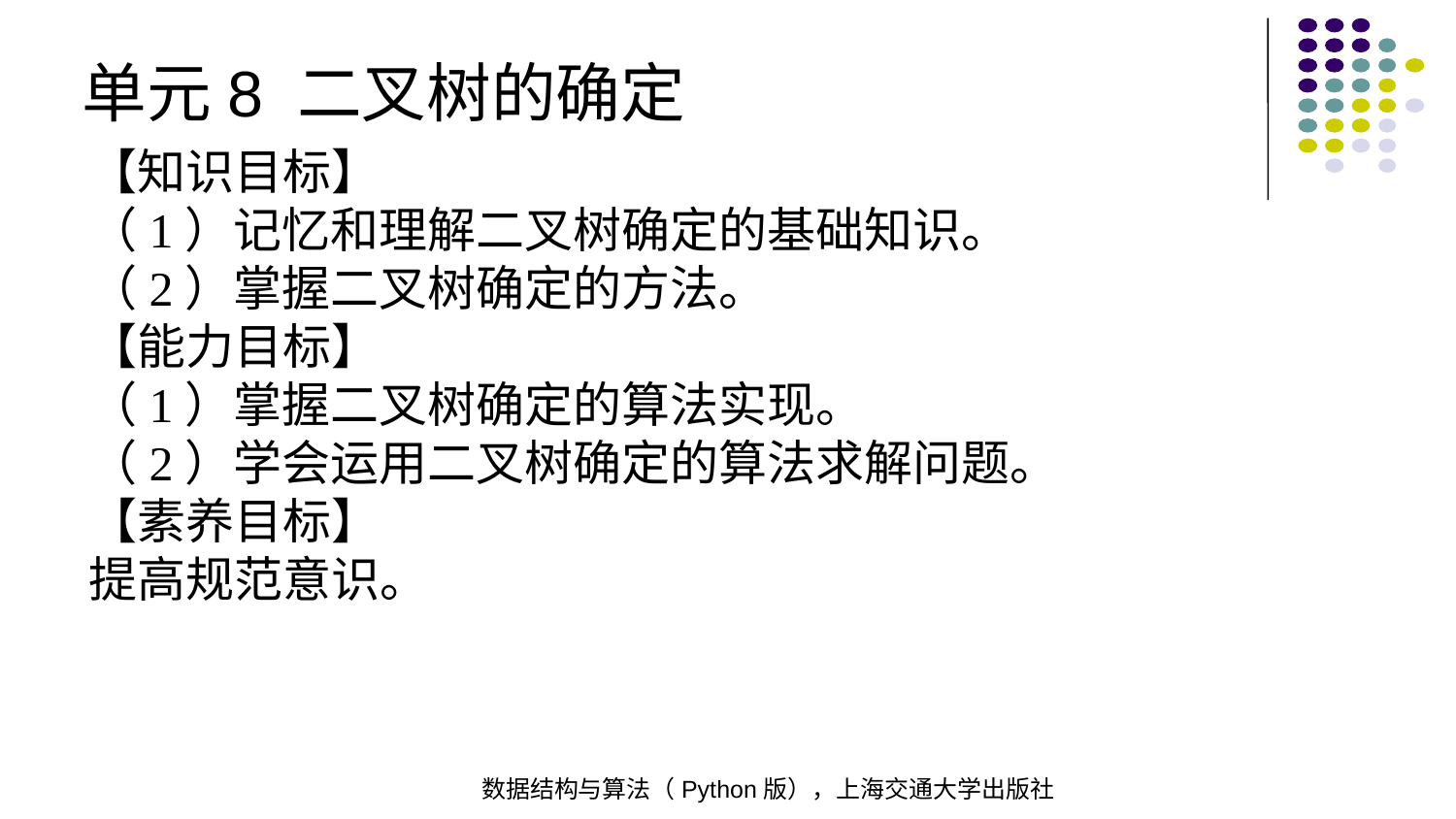

单元8 二叉树的确定
【知识目标】
（1）记忆和理解二叉树确定的基础知识。
（2）掌握二叉树确定的方法。
【能力目标】
（1）掌握二叉树确定的算法实现。
（2）学会运用二叉树确定的算法求解问题。
【素养目标】
提高规范意识。